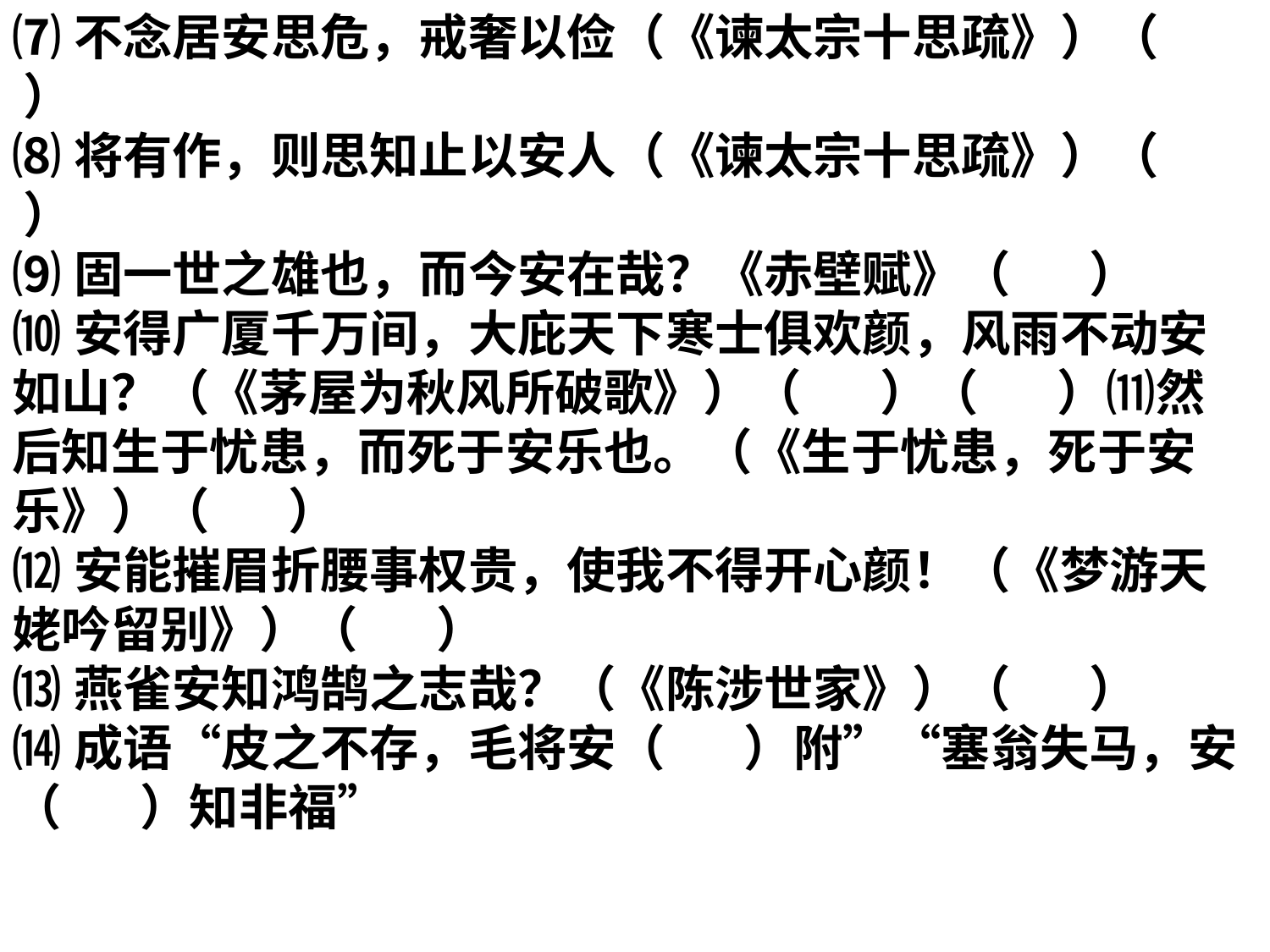

⑺不念居安思危，戒奢以俭（《谏太宗十思疏》）（       ）
⑻将有作，则思知止以安人（《谏太宗十思疏》）（       ）
⑼固一世之雄也，而今安在哉？《赤壁赋》（       ）
⑽安得广厦千万间，大庇天下寒士俱欢颜，风雨不动安如山？（《茅屋为秋风所破歌》）（       ）（       ）⑾然后知生于忧患，而死于安乐也。（《生于忧患，死于安乐》）（       ）
⑿安能摧眉折腰事权贵，使我不得开心颜！（《梦游天姥吟留别》）（       ）
⒀燕雀安知鸿鹄之志哉？（《陈涉世家》）（       ）
⒁成语“皮之不存，毛将安（       ）附”“塞翁失马，安（       ）知非福”